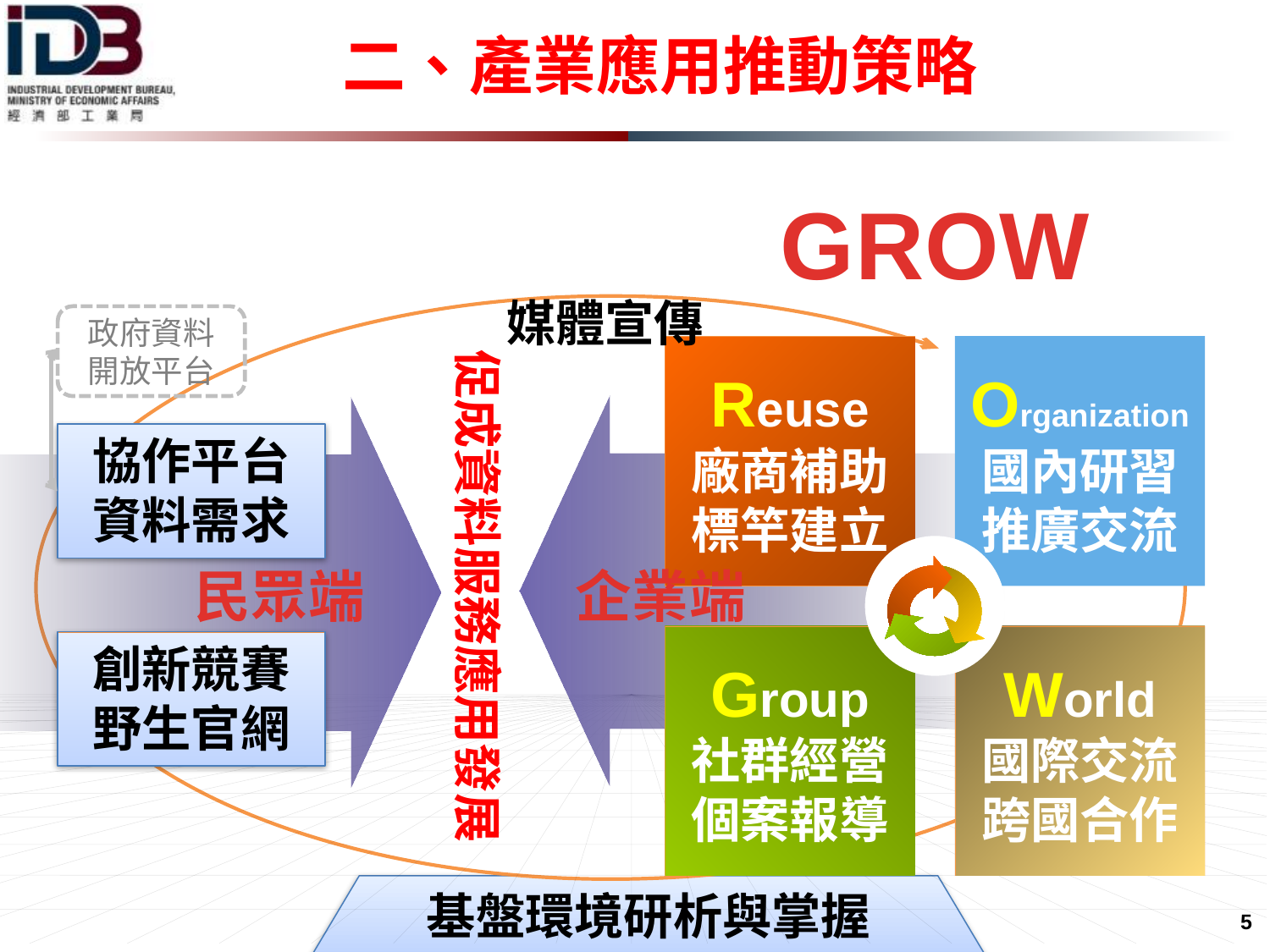

# 二、產業應用推動策略

GROW
媒體宣傳
政府資料
開放平台
促成資料服務應用發展
Reuse
廠商補助
標竿建立
Organization
國內研習
推廣交流

協作平台
資料需求

民眾端		企業端

Group
社群經營
個案報導
World
國際交流
跨國合作
創新競賽
野生官網

基盤環境研析與掌握
5